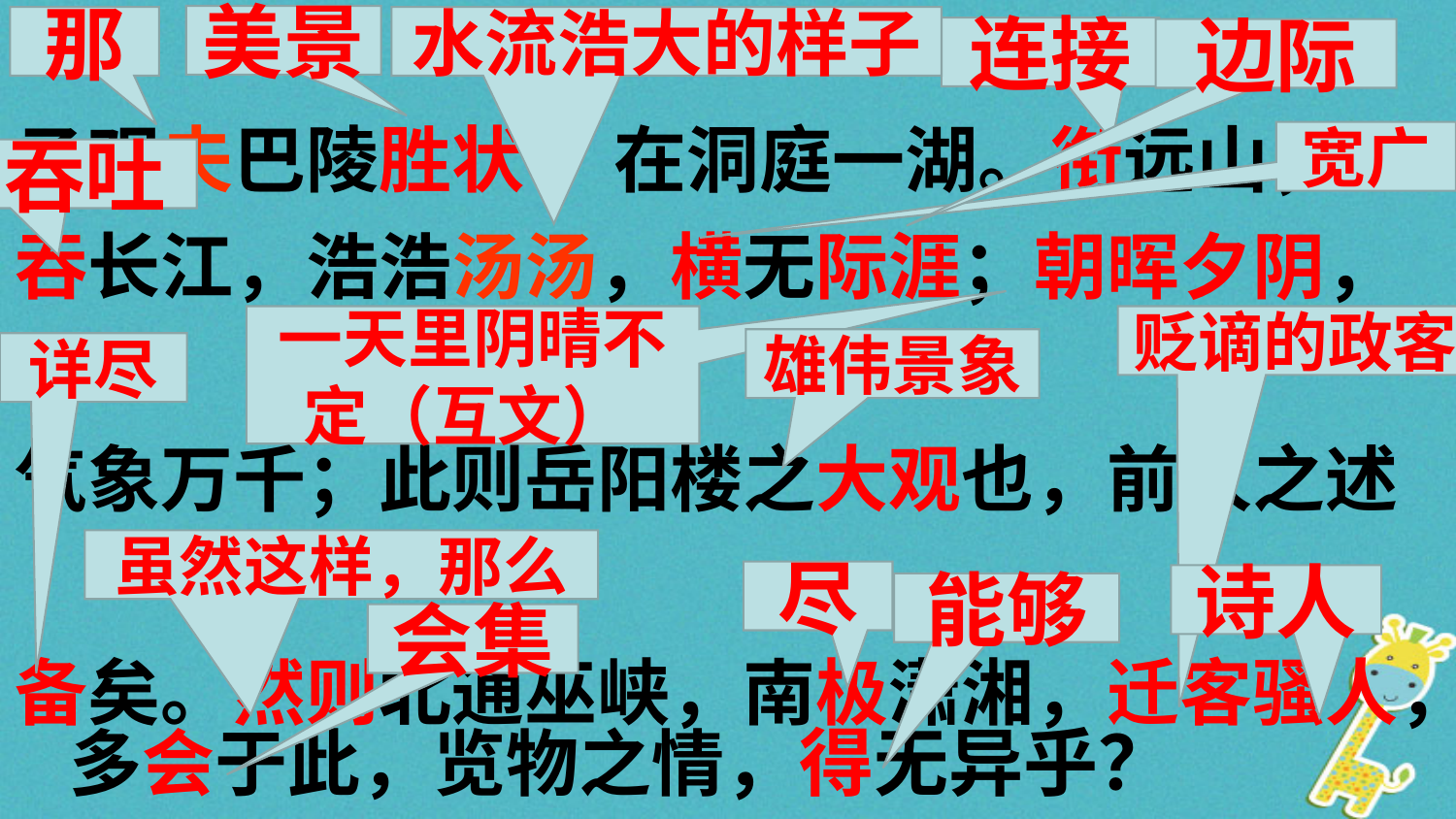

# 予观夫巴陵胜状 ，在洞庭一湖。衔远山，
吞长江，浩浩汤汤，横无际涯；朝晖夕阴，

气象万千；此则岳阳楼之大观也，前人之述

备矣。然则北通巫峡，南极潇湘，迁客骚人，多会于此，览物之情，得无异乎？
美景
那
水流浩大的样子
连接
边际
宽广
吞吐
一天里阴晴不定（互文）
贬谪的政客
雄伟景象
详尽
虽然这样，那么
尽
诗人
能够
会集